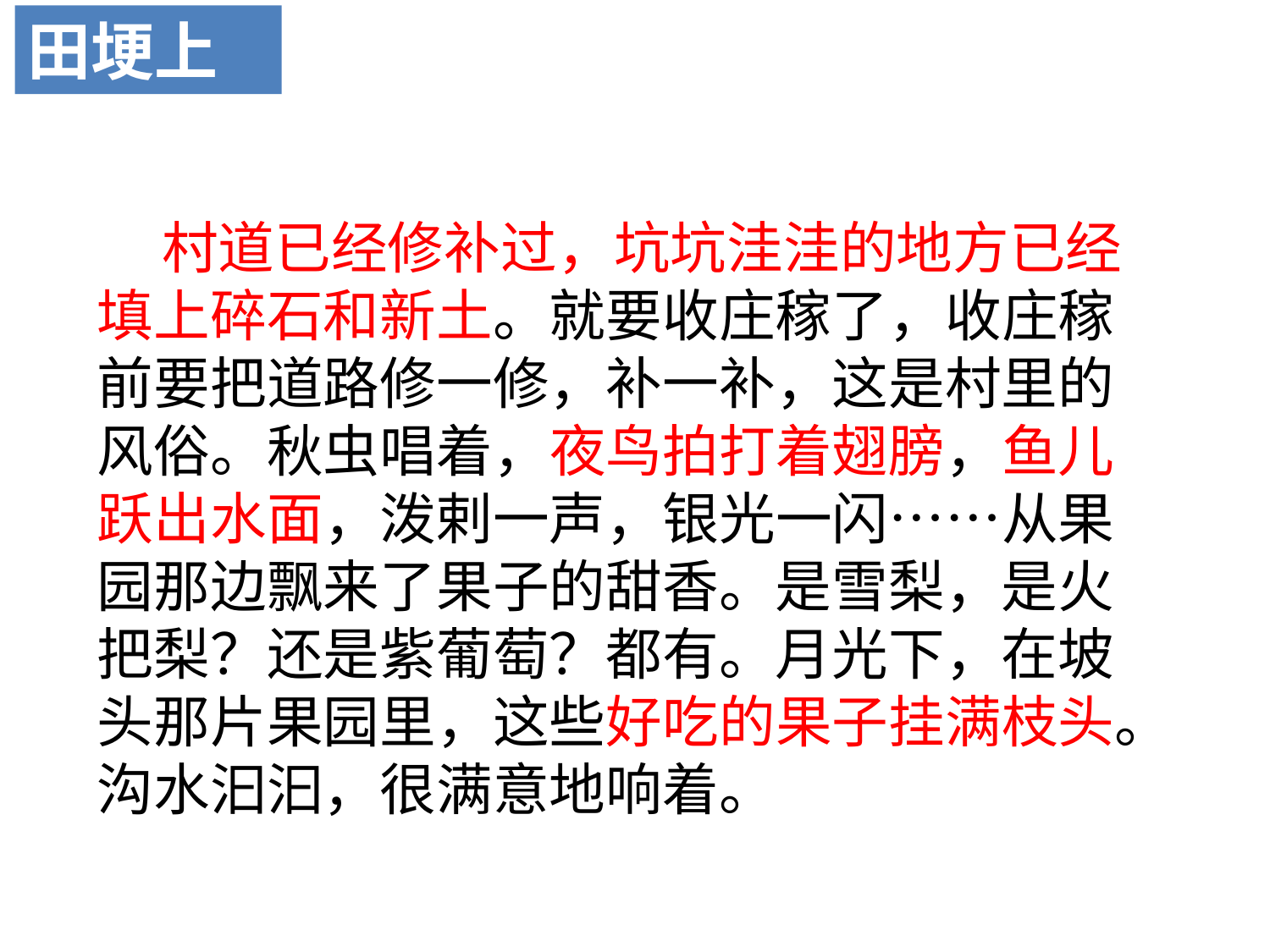

田埂上
    村道已经修补过，坑坑洼洼的地方已经填上碎石和新土。就要收庄稼了，收庄稼前要把道路修一修，补一补，这是村里的风俗。秋虫唱着，夜鸟拍打着翅膀，鱼儿跃出水面，泼剌一声，银光一闪……从果园那边飘来了果子的甜香。是雪梨，是火把梨？还是紫葡萄？都有。月光下，在坡头那片果园里，这些好吃的果子挂满枝头。沟水汩汩，很满意地响着。